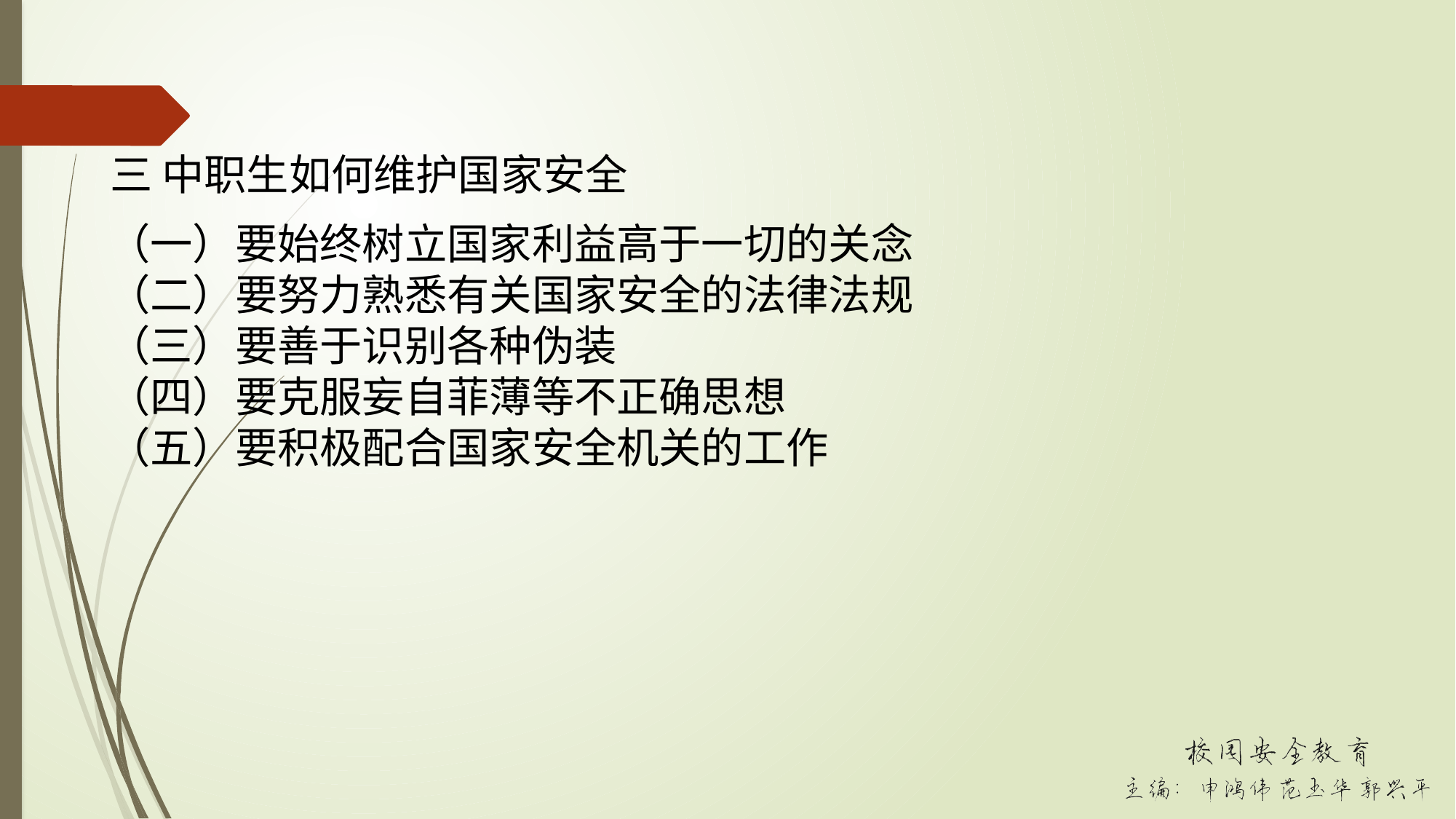

三 中职生如何维护国家安全
（一）要始终树立国家利益高于一切的关念
（二）要努力熟悉有关国家安全的法律法规
（三）要善于识别各种伪装
（四）要克服妄自菲薄等不正确思想
（五）要积极配合国家安全机关的工作